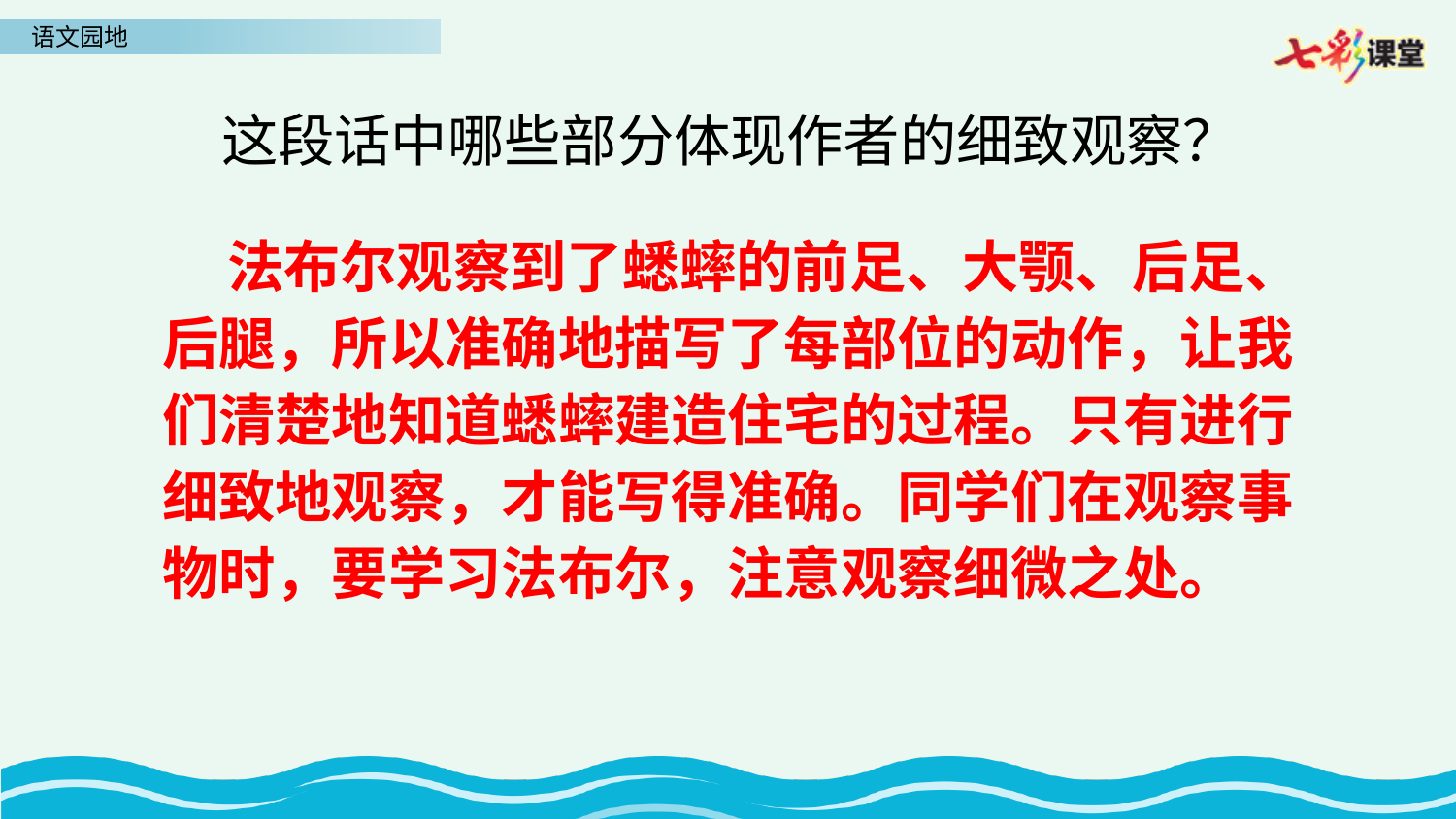

这段话中哪些部分体现作者的细致观察？
    法布尔观察到了蟋蟀的前足、大颚、后足、后腿，所以准确地描写了每部位的动作，让我们清楚地知道蟋蟀建造住宅的过程。只有进行细致地观察，才能写得准确。同学们在观察事物时，要学习法布尔，注意观察细微之处。